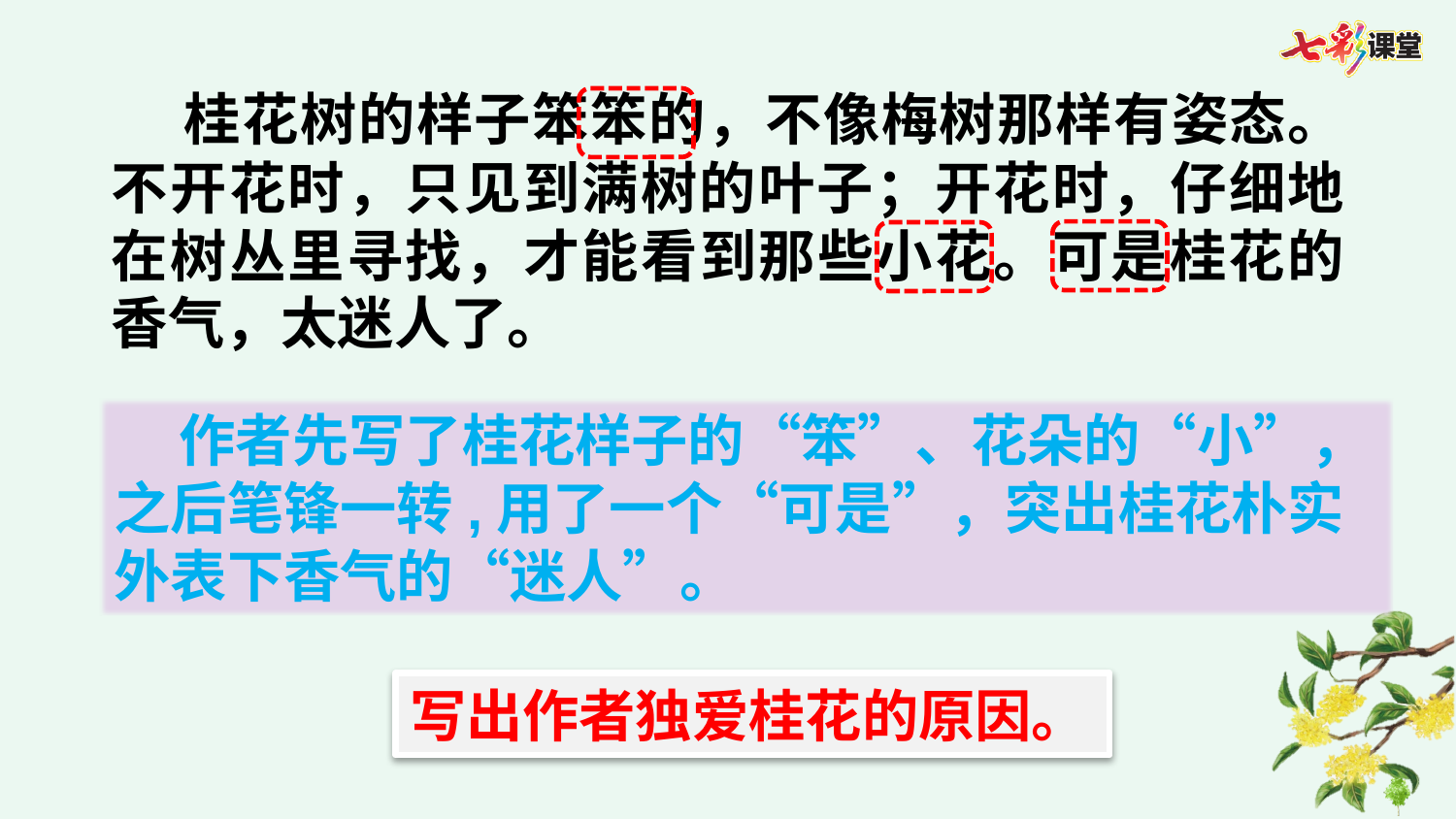

桂花树的样子笨笨的，不像梅树那样有姿态。不开花时，只见到满树的叶子；开花时，仔细地在树丛里寻找，才能看到那些小花。可是桂花的香气，太迷人了。

    作者先写了桂花样子的“笨”、花朵的“小”，之后笔锋一转,用了一个“可是”，突出桂花朴实外表下香气的“迷人”。
写出作者独爱桂花的原因。